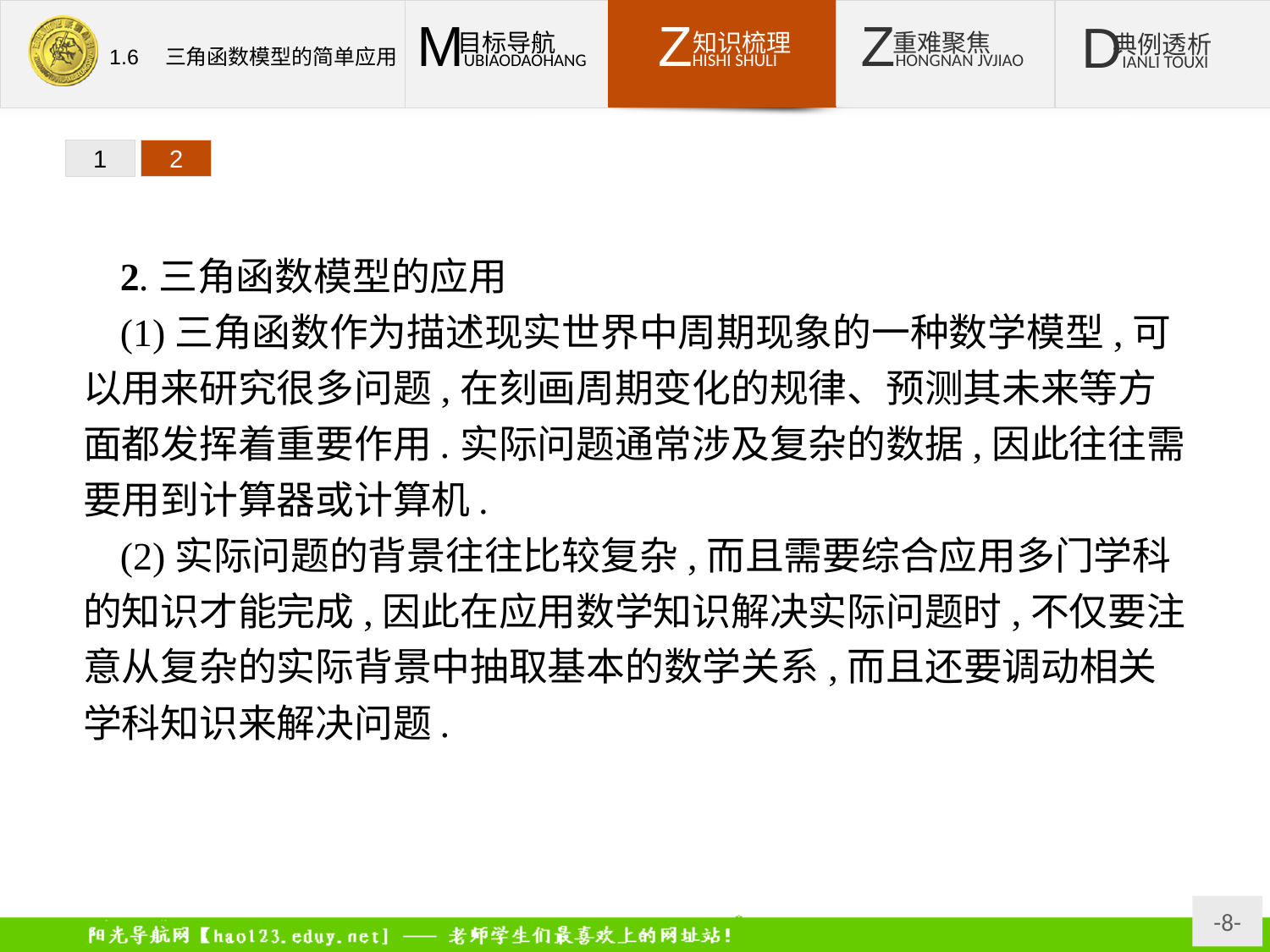

1
2
2.三角函数模型的应用
(1)三角函数作为描述现实世界中周期现象的一种数学模型,可以用来研究很多问题,在刻画周期变化的规律、预测其未来等方面都发挥着重要作用.实际问题通常涉及复杂的数据,因此往往需要用到计算器或计算机.
(2)实际问题的背景往往比较复杂,而且需要综合应用多门学科的知识才能完成,因此在应用数学知识解决实际问题时,不仅要注意从复杂的实际背景中抽取基本的数学关系,而且还要调动相关学科知识来解决问题.